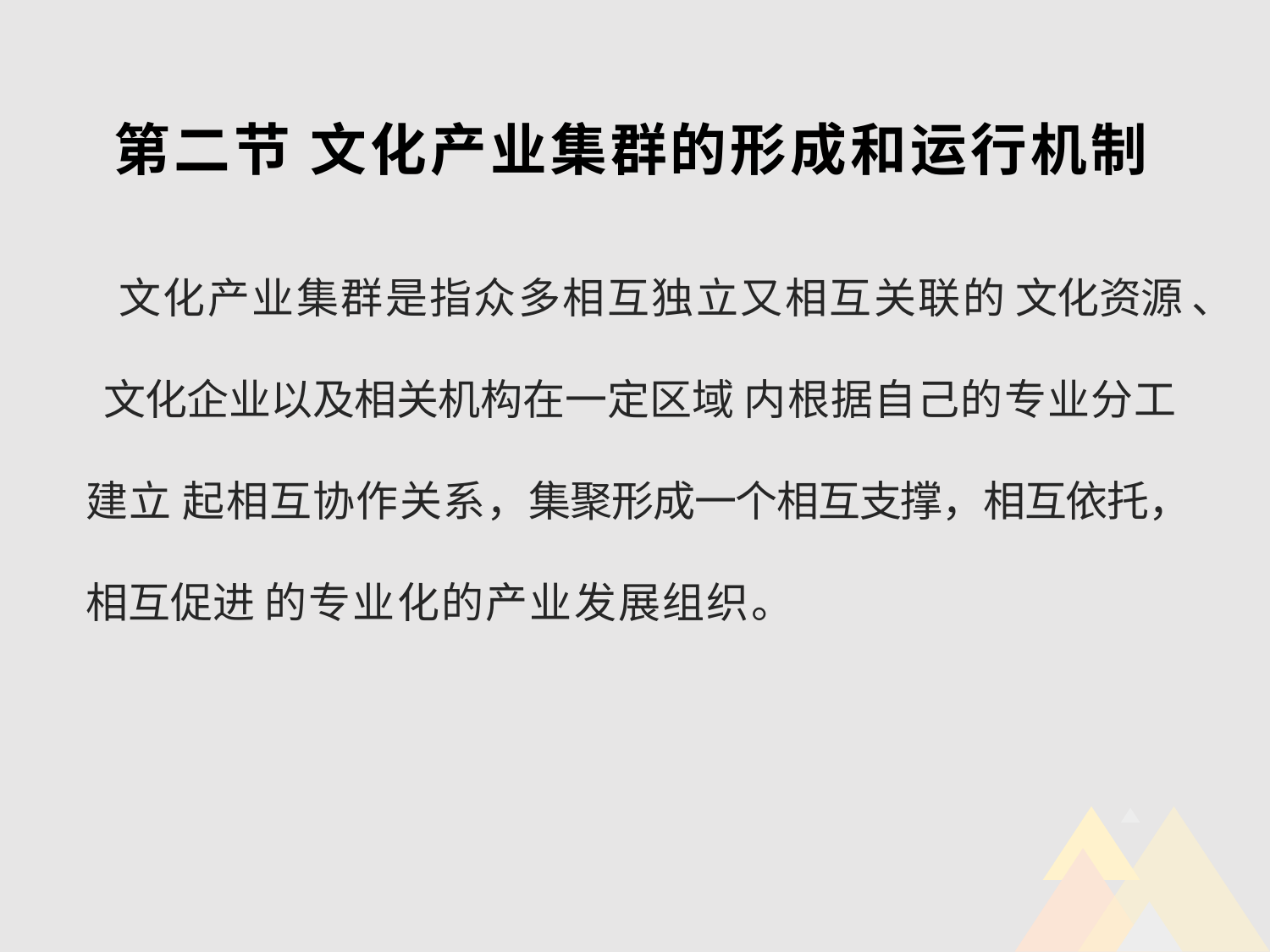

# 第二节 文化产业集群的形成和运行机制
  文化产业集群是指众多相互独立又相互关联的 文化资源 、  文化企业以及相关机构在一定区域 内根据自己的专业分工建立 起相互协作关系，集聚形成一个相互支撑，相互依托，  相互促进 的专业化的产业发展组织。